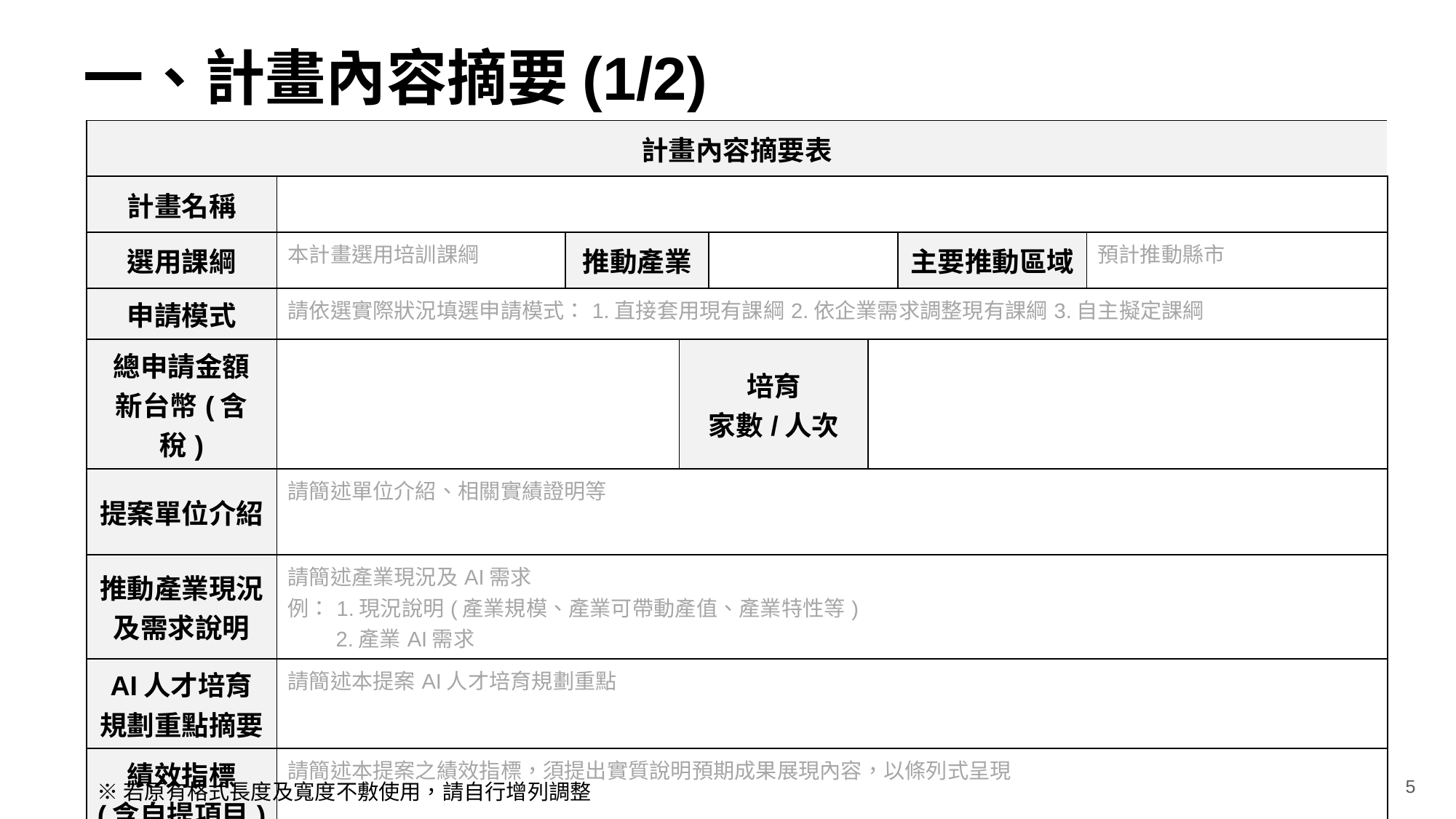

# 一、計畫內容摘要(1/2)
| 計畫內容摘要表 |  |  |  |  |  |  |  |
| --- | --- | --- | --- | --- | --- | --- | --- |
| 計畫名稱 |  |  |  |  |  |  |  |
| 選用課綱 | 本計畫選用培訓課綱 | 推動產業 |  |  |  | 主要推動區域 | 預計推動縣市 |
| 申請模式 | 請依選實際狀況填選申請模式：1.直接套用現有課綱2.依企業需求調整現有課綱3.自主擬定課綱 |  |  |  |  |  |  |
| 總申請金額 新台幣(含稅) |  |  | 培育 家數/人次 |  |  |  |  |
| 提案單位介紹 | 請簡述單位介紹、相關實績證明等 |  |  |  |  |  |  |
| 推動產業現況 及需求說明 | 請簡述產業現況及AI需求 例：1.現況說明(產業規模、產業可帶動產值、產業特性等) 2.產業AI需求 |  |  |  |  |  |  |
| AI人才培育 規劃重點摘要 | 請簡述本提案AI人才培育規劃重點 |  |  |  |  |  |  |
| 績效指標 (含自提項目) | 請簡述本提案之績效指標，須提出實質說明預期成果展現內容，以條列式呈現 |  |  |  |  |  |  |
※若原有格式長度及寬度不敷使用，請自行增列調整